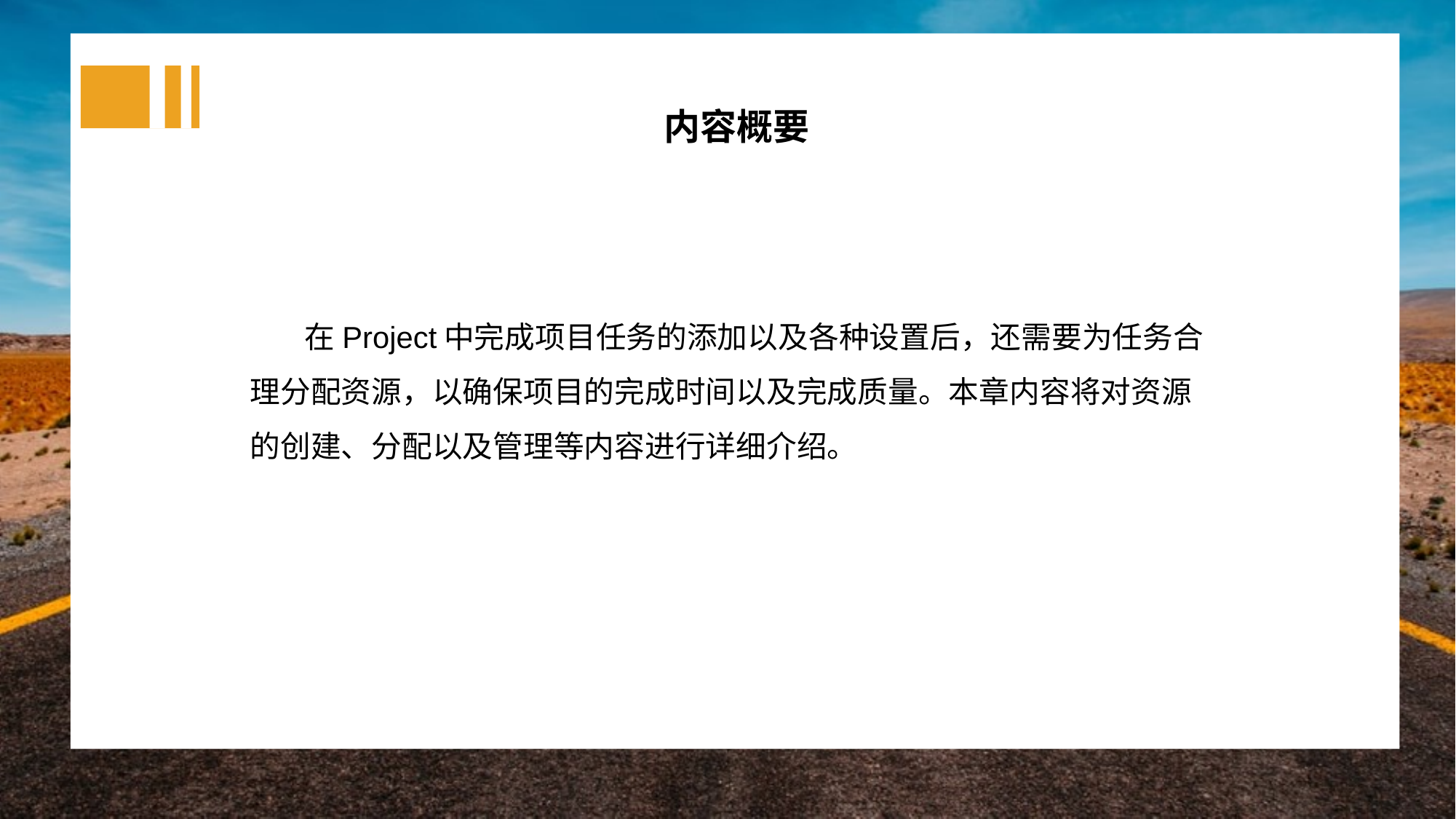

内容概要
在Project中完成项目任务的添加以及各种设置后，还需要为任务合理分配资源，以确保项目的完成时间以及完成质量。本章内容将对资源的创建、分配以及管理等内容进行详细介绍。